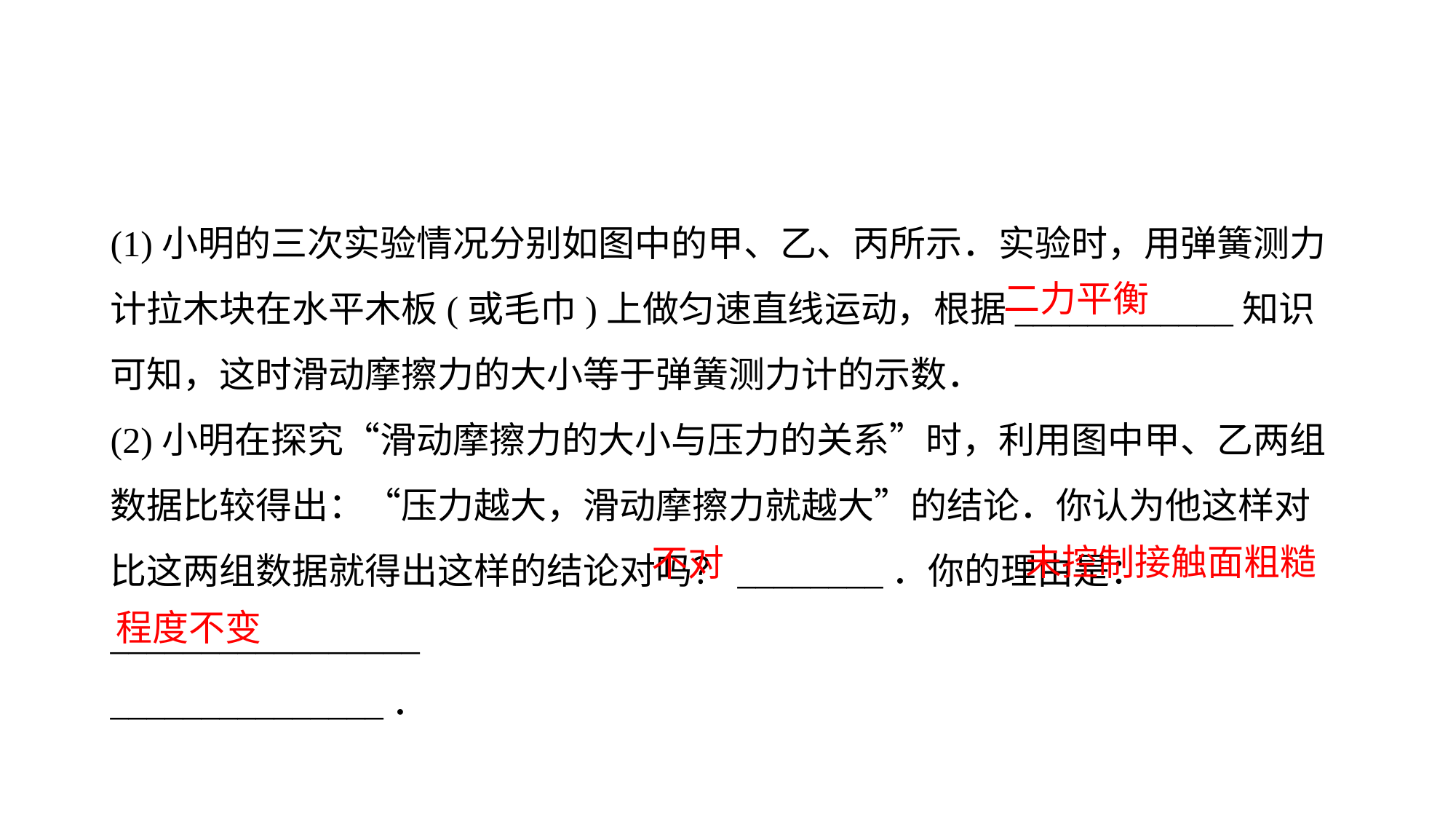

(1)小明的三次实验情况分别如图中的甲、乙、丙所示．实验时，用弹簧测力计拉木块在水平木板(或毛巾)上做匀速直线运动，根据____________知识可知，这时滑动摩擦力的大小等于弹簧测力计的示数．
(2)小明在探究“滑动摩擦力的大小与压力的关系”时，利用图中甲、乙两组数据比较得出：“压力越大，滑动摩擦力就越大”的结论．你认为他这样对比这两组数据就得出这样的结论对吗？________．你的理由是：_________________
_______________．
二力平衡
                                                                                                              未控制接触面粗糙程度不变
不对